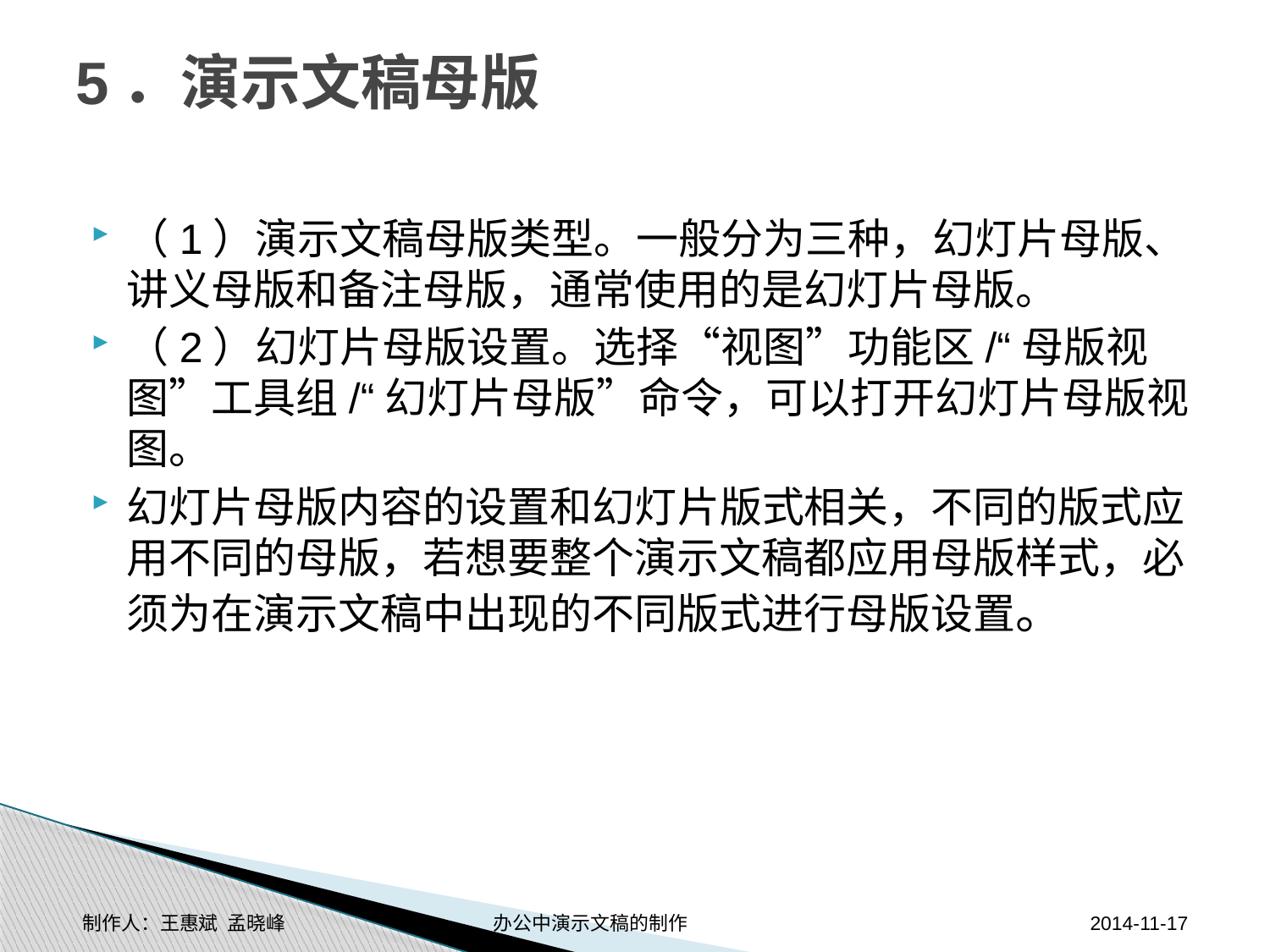

# 5．演示文稿母版
（1）演示文稿母版类型。一般分为三种，幻灯片母版、讲义母版和备注母版，通常使用的是幻灯片母版。
（2）幻灯片母版设置。选择“视图”功能区/“母版视图”工具组/“幻灯片母版”命令，可以打开幻灯片母版视图。
幻灯片母版内容的设置和幻灯片版式相关，不同的版式应用不同的母版，若想要整个演示文稿都应用母版样式，必须为在演示文稿中出现的不同版式进行母版设置。

制作人：王惠斌  孟晓峰                                               办公中演示文稿的制作
2014-11-17